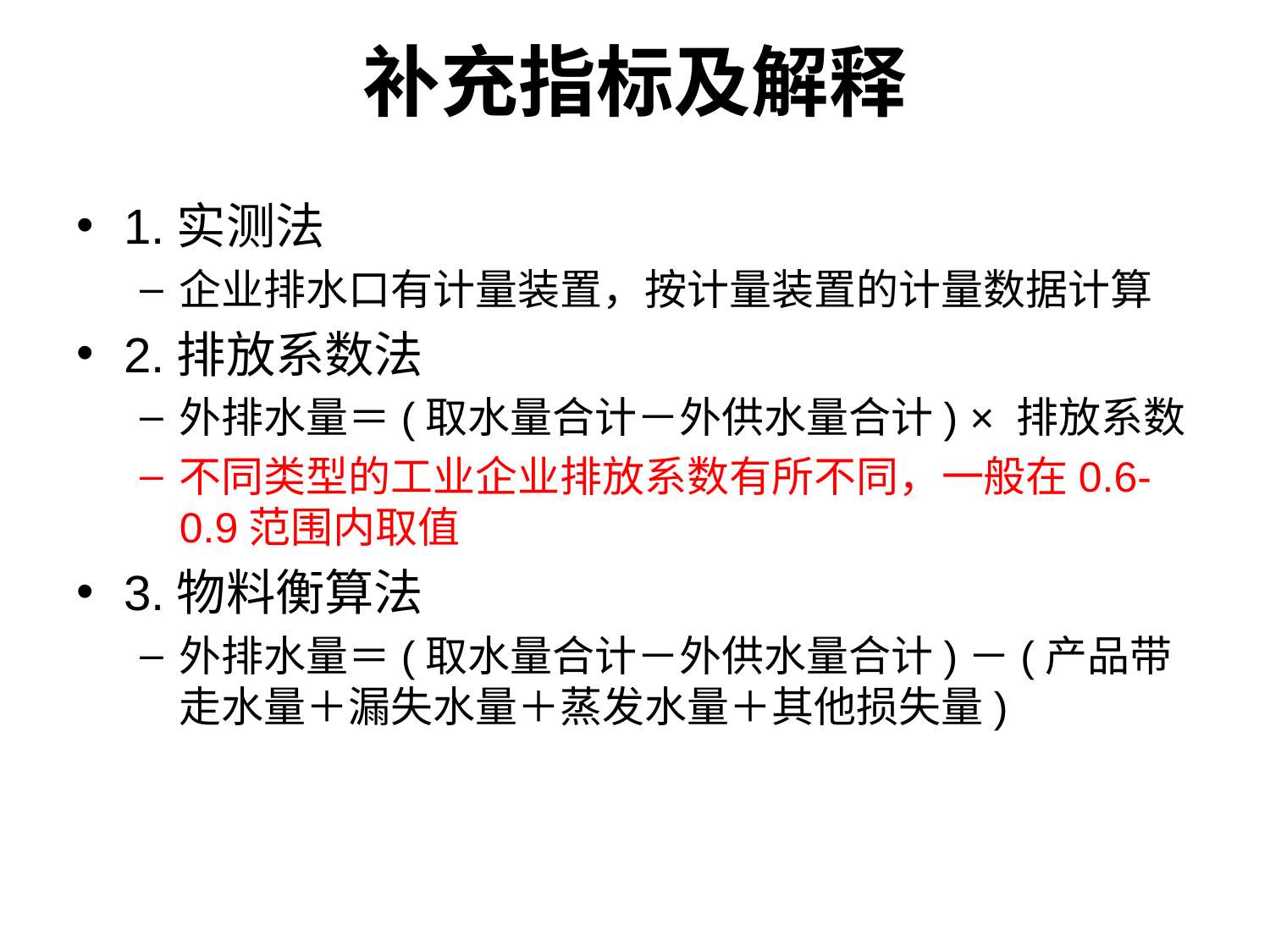

# 补充指标及解释
1.实测法
企业排水口有计量装置，按计量装置的计量数据计算
2.排放系数法
外排水量＝(取水量合计－外供水量合计) × 排放系数
不同类型的工业企业排放系数有所不同，一般在0.6-0.9范围内取值
3.物料衡算法
外排水量＝(取水量合计－外供水量合计)－(产品带走水量＋漏失水量＋蒸发水量＋其他损失量)